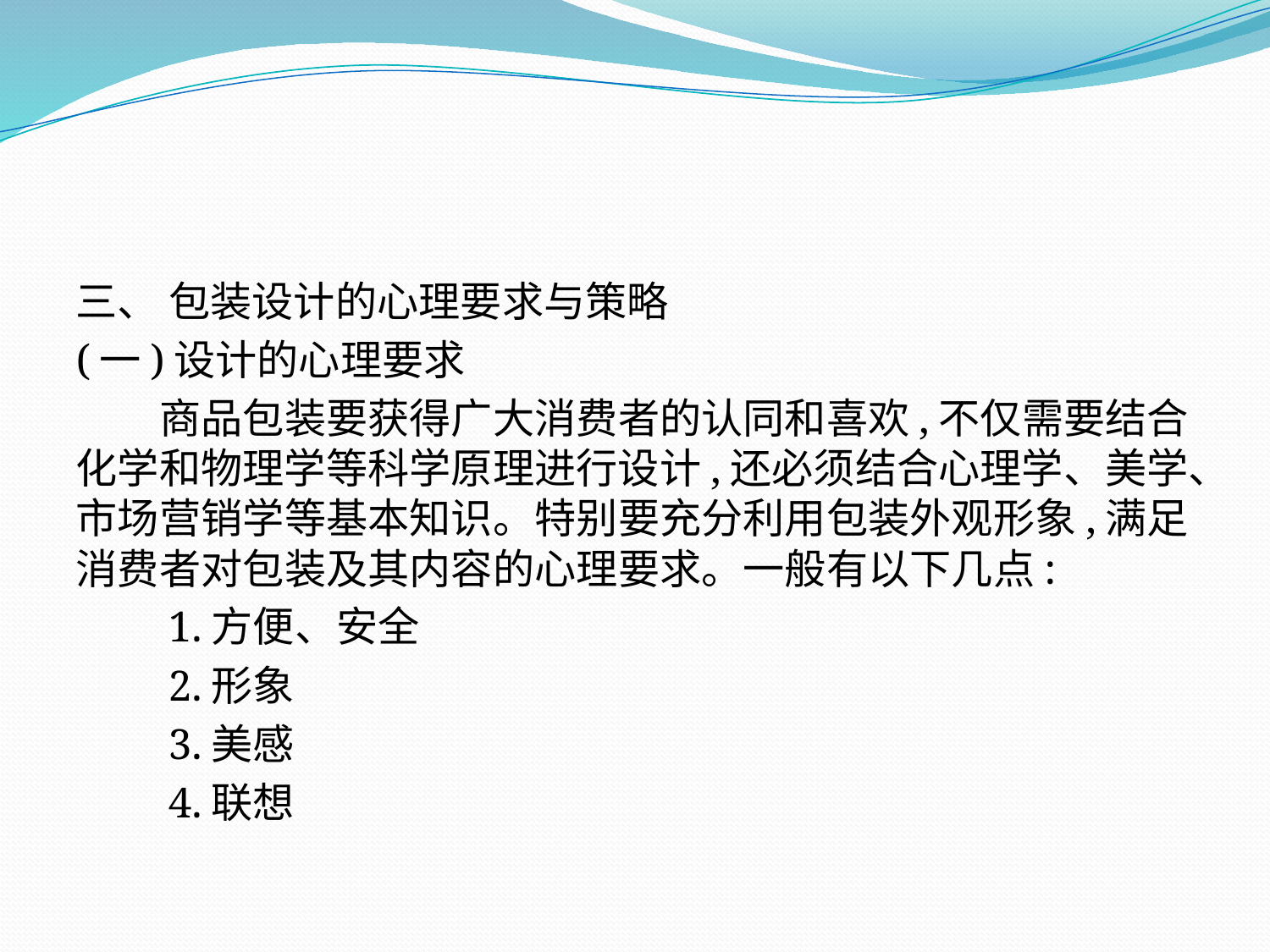

三、 包装设计的心理要求与策略
(一)设计的心理要求
　　商品包装要获得广大消费者的认同和喜欢,不仅需要结合化学和物理学等科学原理进行设计,还必须结合心理学、美学、市场营销学等基本知识。特别要充分利用包装外观形象,满足消费者对包装及其内容的心理要求。一般有以下几点:
　　1.方便、安全
　　2.形象
　　3.美感
　　4.联想